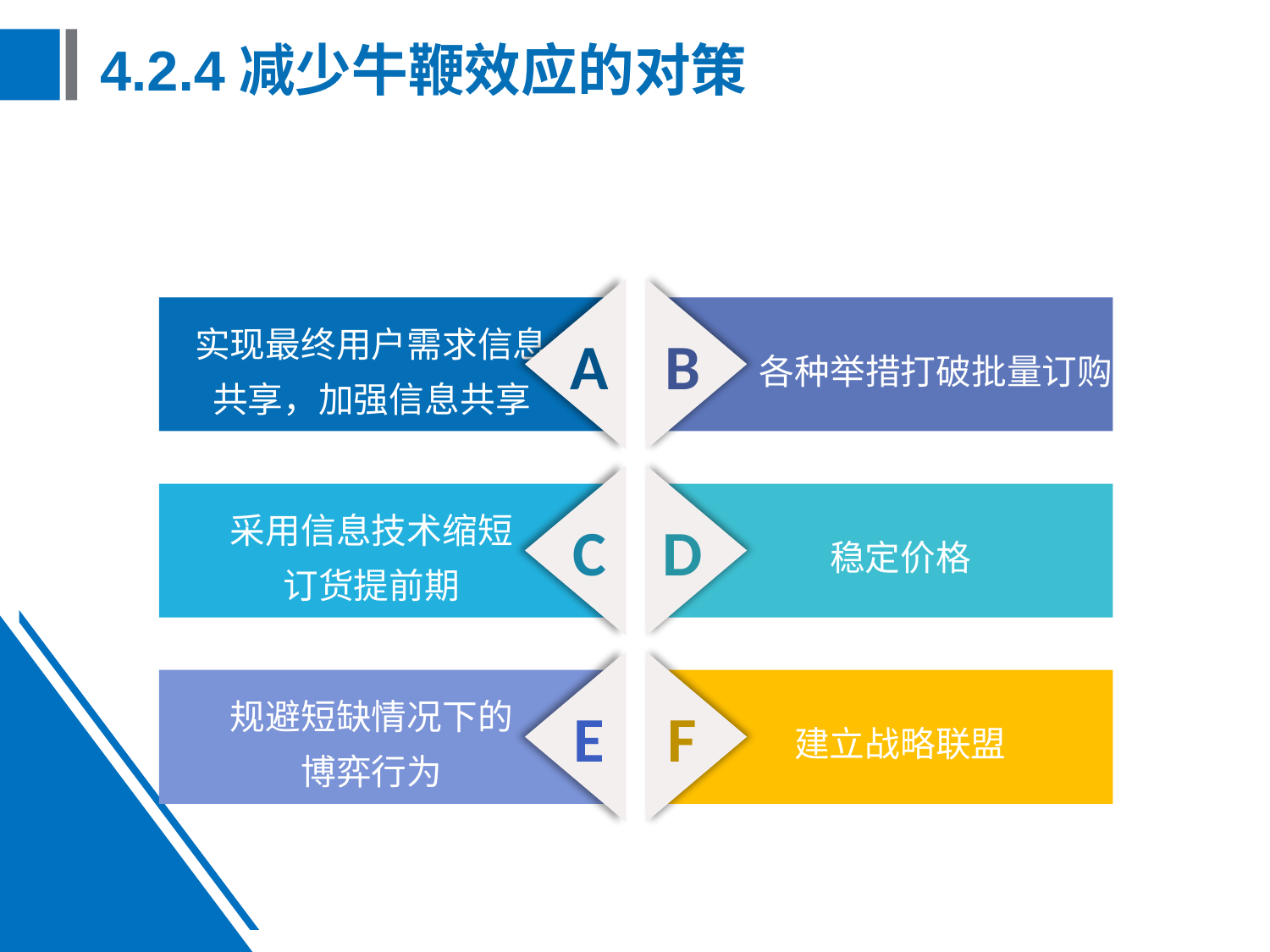

# 4.2.4减少牛鞭效应的对策
A
B
实现最终用户需求信息
共享，加强信息共享
各种举措打破批量订购
C
D
采用信息技术缩短
订货提前期
稳定价格
E
F
规避短缺情况下的
博弈行为
建立战略联盟